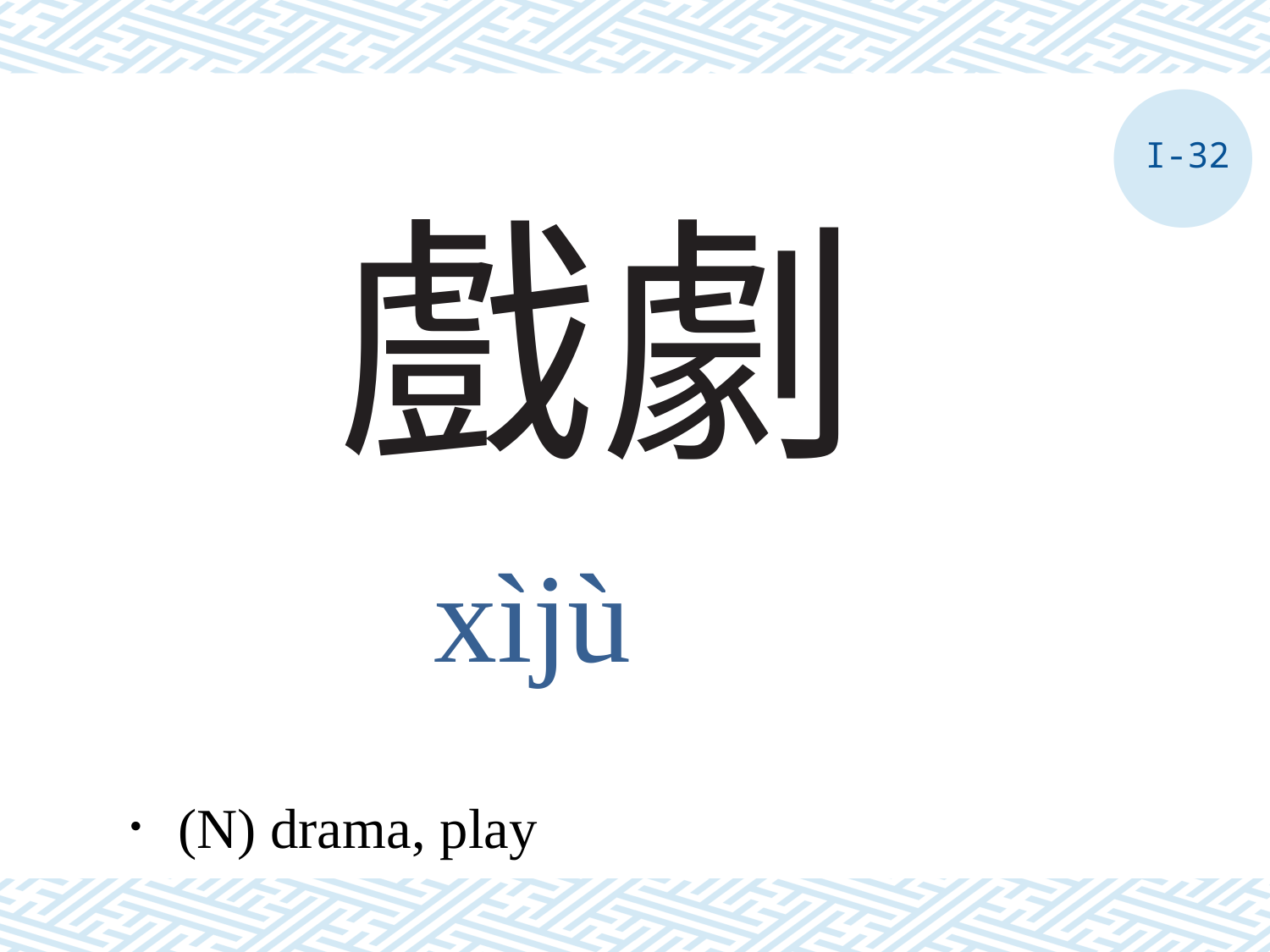

I-32

# 戲劇
xìjù
．(N) drama, play